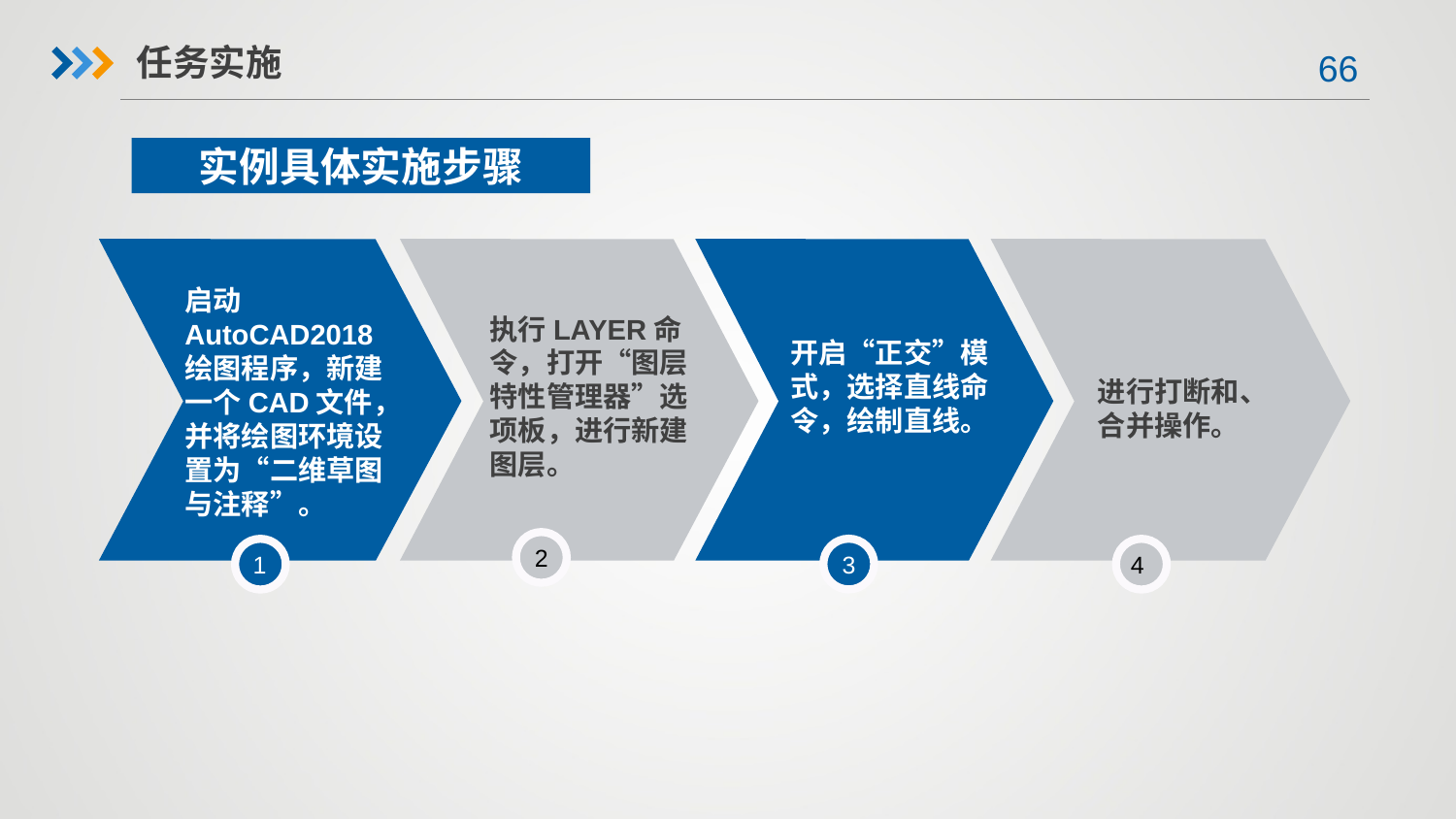

任务实施
实例具体实施步骤

启动AutoCAD2018
绘图程序，新建一个CAD文件，
并将绘图环境设置为“二维草图与注释”。

执行LAYER命令，打开“图层特性管理器”选项板，进行新建图层。

开启“正交”模式，选择直线命令，绘制直线。

进行打断和、合并操作。

2

3

1

4